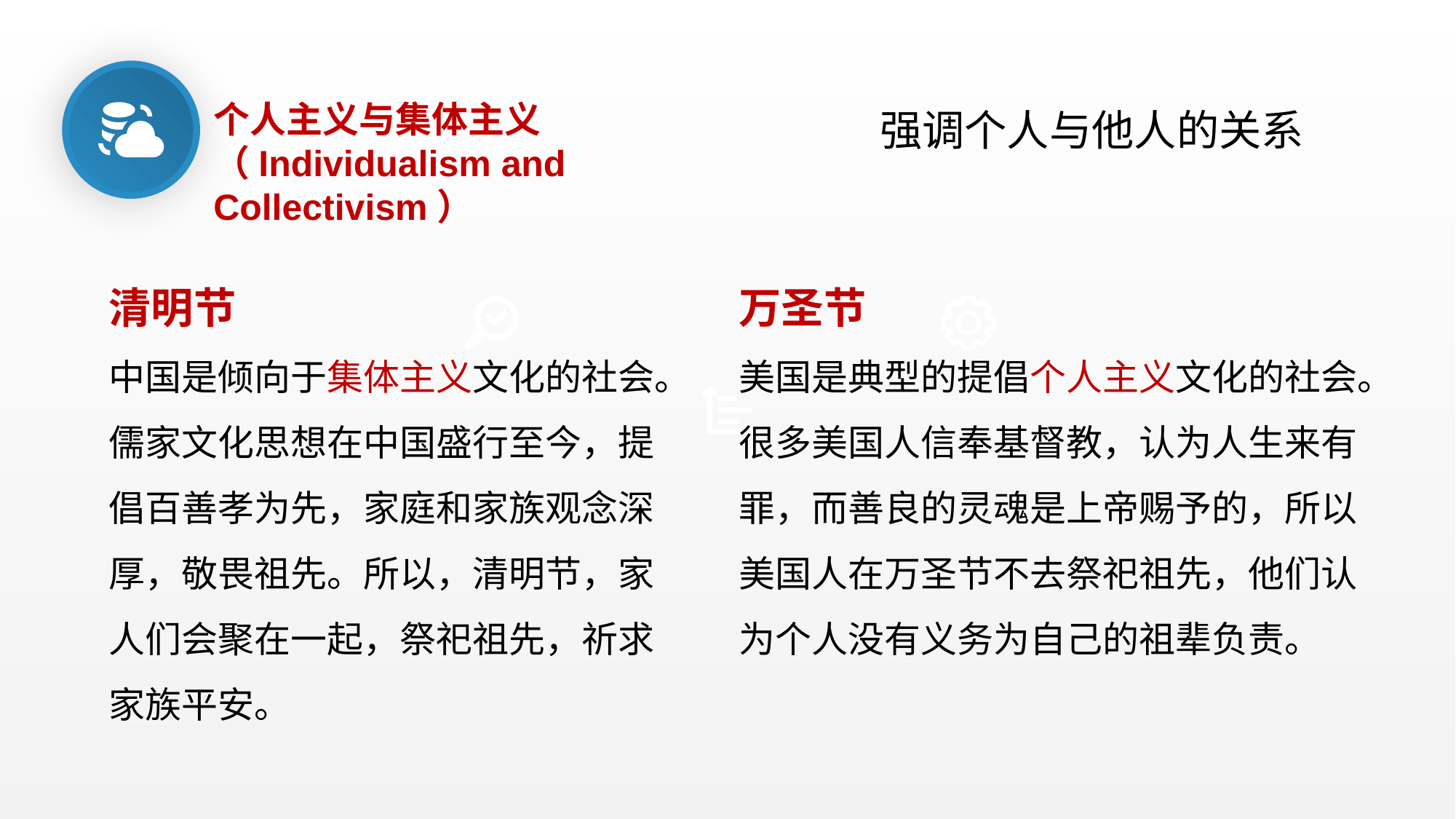

个人主义与集体主义
（Individualism and Collectivism）
 强调个人与他人的关系
清明节
中国是倾向于集体主义文化的社会。儒家文化思想在中国盛行至今，提倡百善孝为先，家庭和家族观念深厚，敬畏祖先。所以，清明节，家人们会聚在一起，祭祀祖先，祈求家族平安。
万圣节
美国是典型的提倡个人主义文化的社会。很多美国人信奉基督教，认为人生来有罪，而善良的灵魂是上帝赐予的，所以美国人在万圣节不去祭祀祖先，他们认为个人没有义务为自己的祖辈负责。